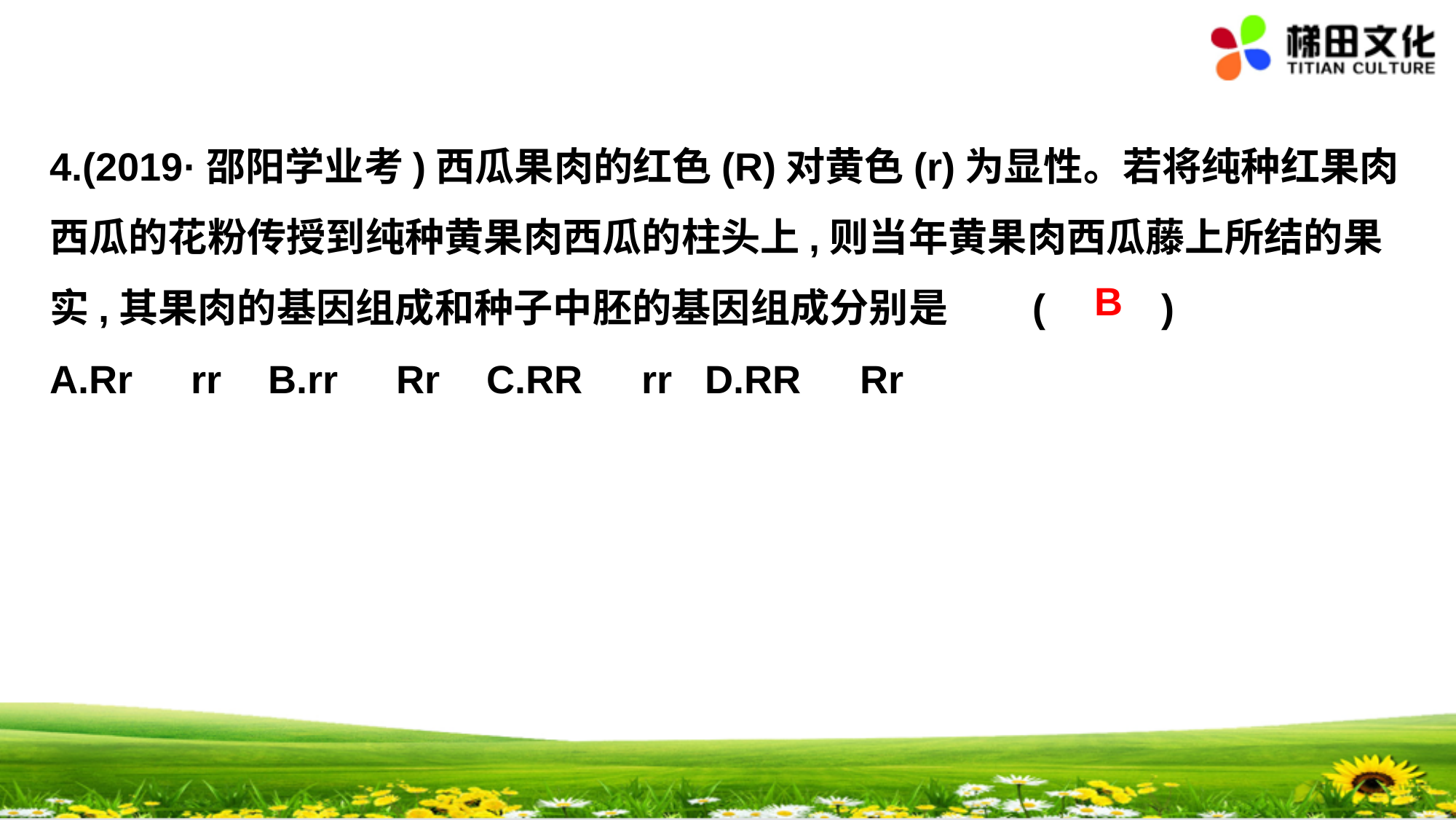

4.(2019·邵阳学业考)西瓜果肉的红色(R)对黄色(r)为显性。若将纯种红果肉
西瓜的花粉传授到纯种黄果肉西瓜的柱头上,则当年黄果肉西瓜藤上所结的果
实,其果肉的基因组成和种子中胚的基因组成分别是	(　  　)
A.Rr　rr	B.rr　Rr	C.RR　rr	D.RR　Rr
B